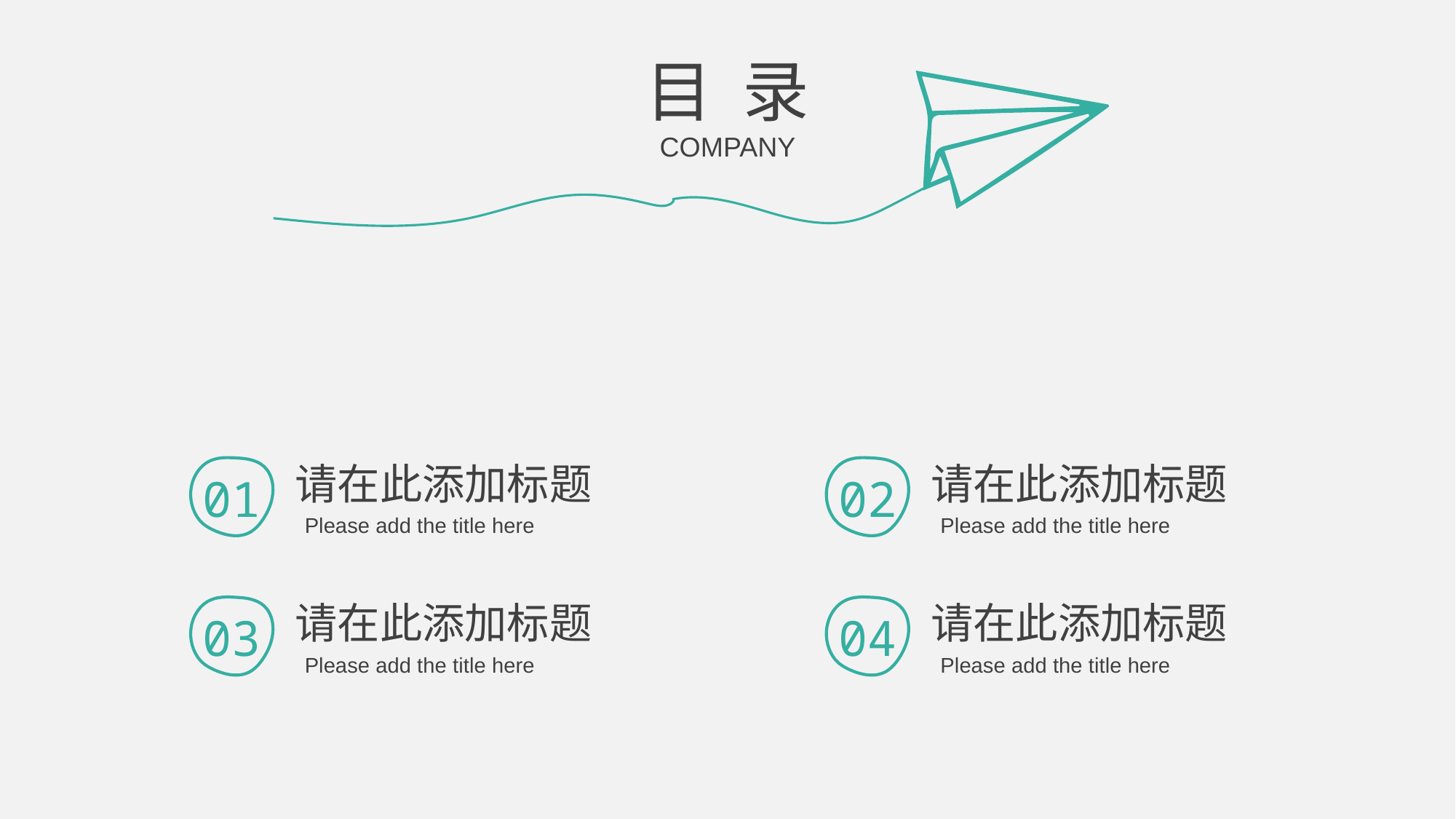

目  录
COMPANY

请在此添加标题
Please add the title here
请在此添加标题
Please add the title here
01
02
请在此添加标题
Please add the title here
请在此添加标题
Please add the title here
03
04